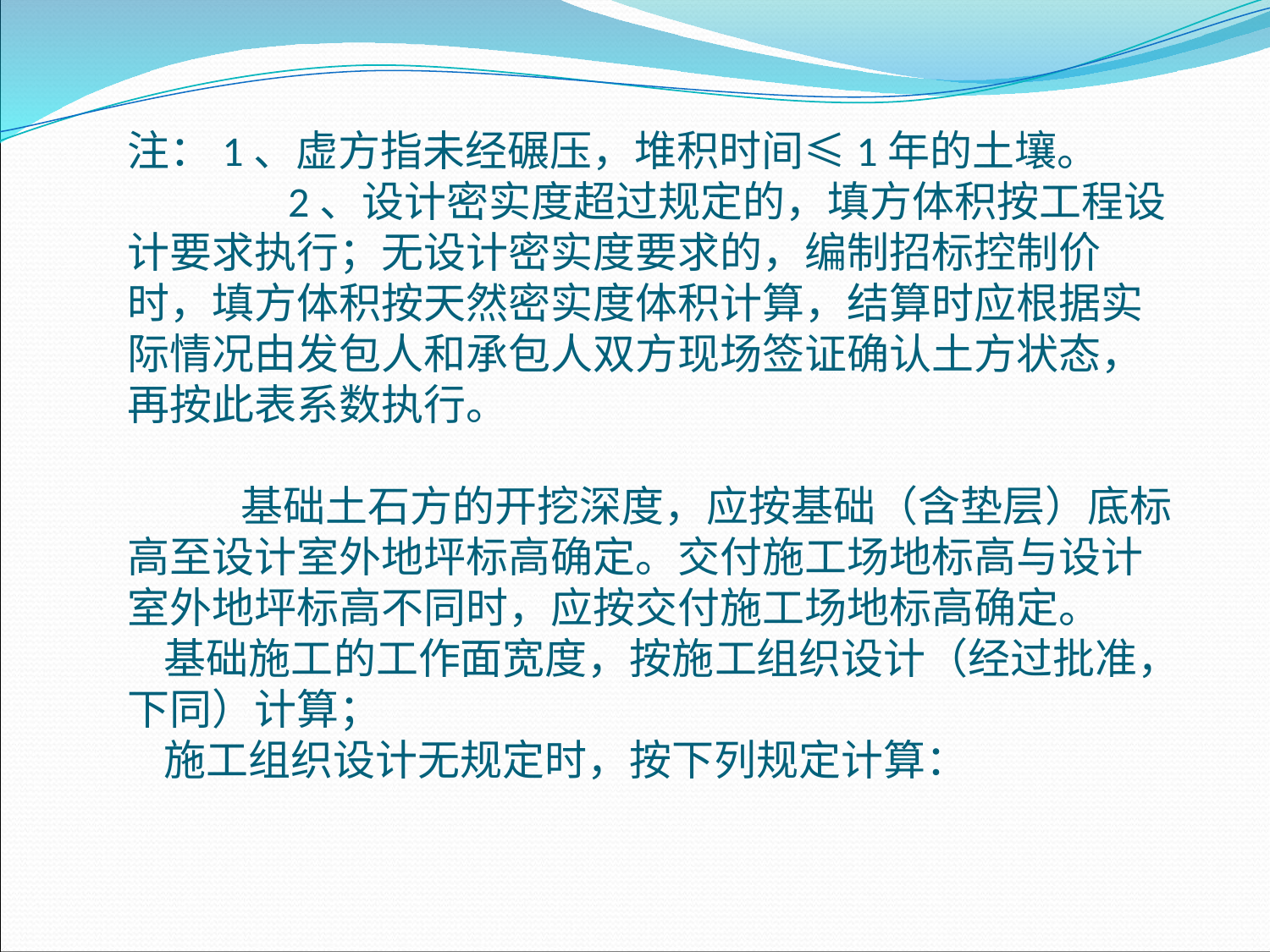

注：1、虚方指未经碾压，堆积时间≤1年的土壤。             2、设计密实度超过规定的，填方体积按工程设计要求执行；无设计密实度要求的，编制招标控制价时，填方体积按天然密实度体积计算，结算时应根据实际情况由发包人和承包人双方现场签证确认土方状态，再按此表系数执行。
       基础土石方的开挖深度，应按基础（含垫层）底标高至设计室外地坪标高确定。交付施工场地标高与设计室外地坪标高不同时，应按交付施工场地标高确定。基础施工的工作面宽度，按施工组织设计（经过批准，下同）计算；
施工组织设计无规定时，按下列规定计算：